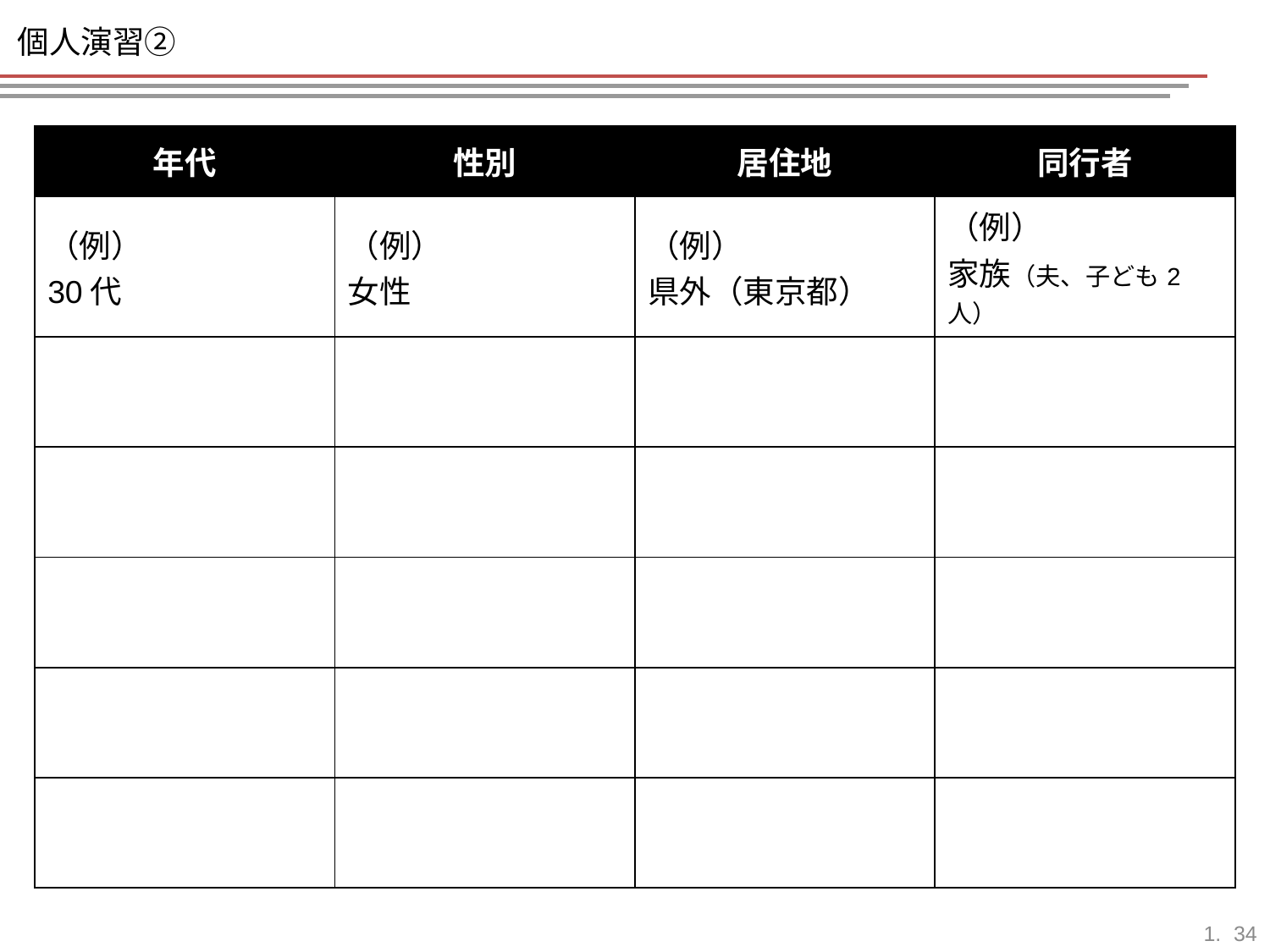

# 個人演習②
| 年代 | 性別 | 居住地 | 同行者 |
| --- | --- | --- | --- |
| （例） 30代 | （例） 女性 | （例） 県外（東京都） | （例） 家族（夫、子ども2人） |
|  |  |  |  |
|  |  |  |  |
|  |  |  |  |
|  |  |  |  |
|  |  |  |  |
34